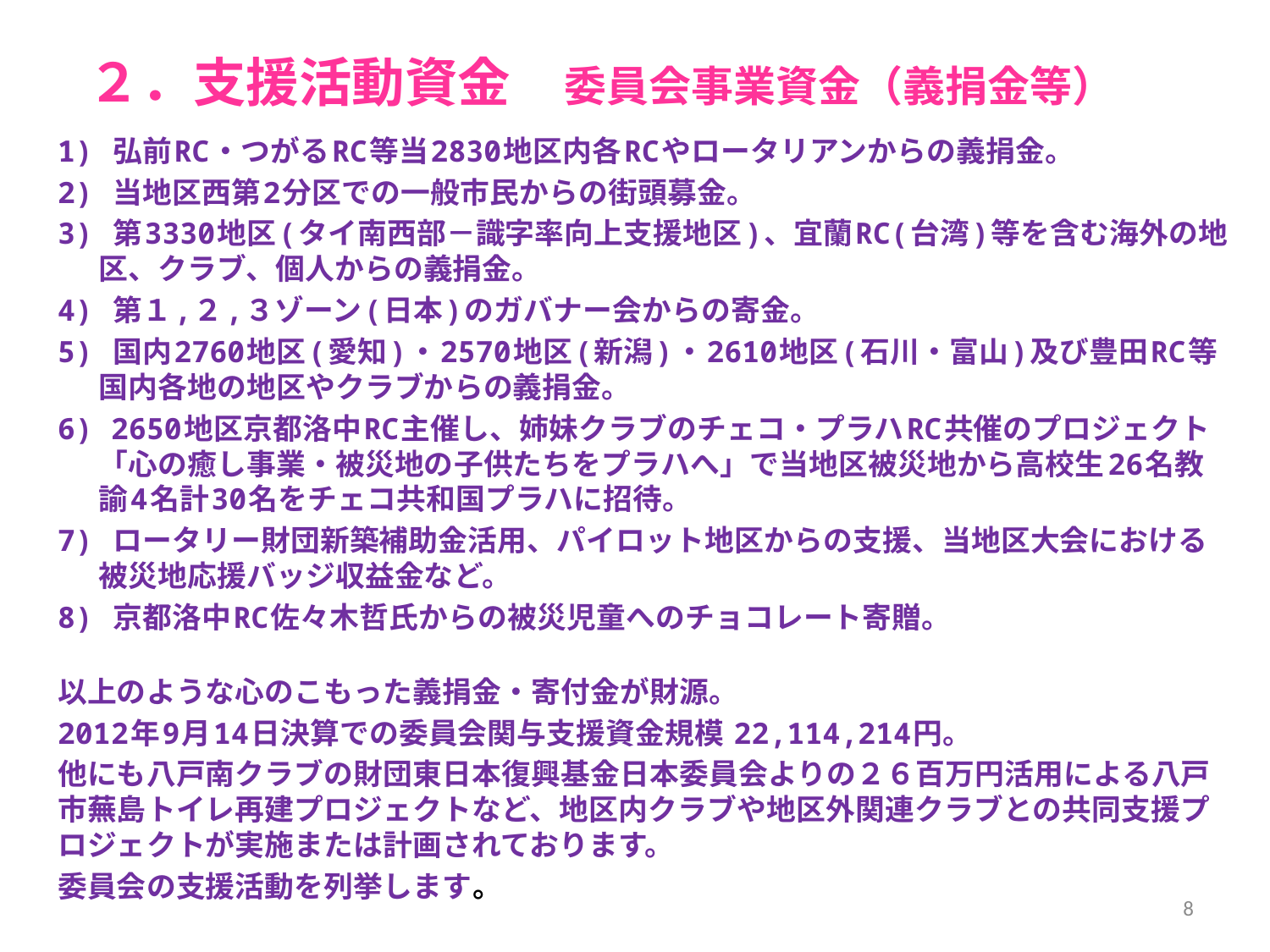

# ２．支援活動資金　委員会事業資金（義捐金等）
1) 弘前RC・つがるRC等当2830地区内各RCやロータリアンからの義捐金。
2) 当地区西第2分区での一般市民からの街頭募金。
3) 第3330地区(タイ南西部－識字率向上支援地区)、宜蘭RC(台湾)等を含む海外の地区、クラブ、個人からの義捐金。
4) 第１,２,３ゾーン(日本)のガバナー会からの寄金。
5) 国内2760地区(愛知)・2570地区(新潟)・2610地区(石川・富山)及び豊田RC等国内各地の地区やクラブからの義捐金。
6) 2650地区京都洛中RC主催し、姉妹クラブのチェコ・プラハRC共催のプロジェクト「心の癒し事業・被災地の子供たちをプラハへ」で当地区被災地から高校生26名教諭4名計30名をチェコ共和国プラハに招待。
7) ロータリー財団新築補助金活用、パイロット地区からの支援、当地区大会における被災地応援バッジ収益金など。
8) 京都洛中RC佐々木哲氏からの被災児童へのチョコレート寄贈。

以上のような心のこもった義捐金・寄付金が財源。
2012年9月14日決算での委員会関与支援資金規模 22,114,214円。
他にも八戸南クラブの財団東日本復興基金日本委員会よりの２６百万円活用による八戸市蕪島トイレ再建プロジェクトなど、地区内クラブや地区外関連クラブとの共同支援プロジェクトが実施または計画されております。
委員会の支援活動を列挙します。

8